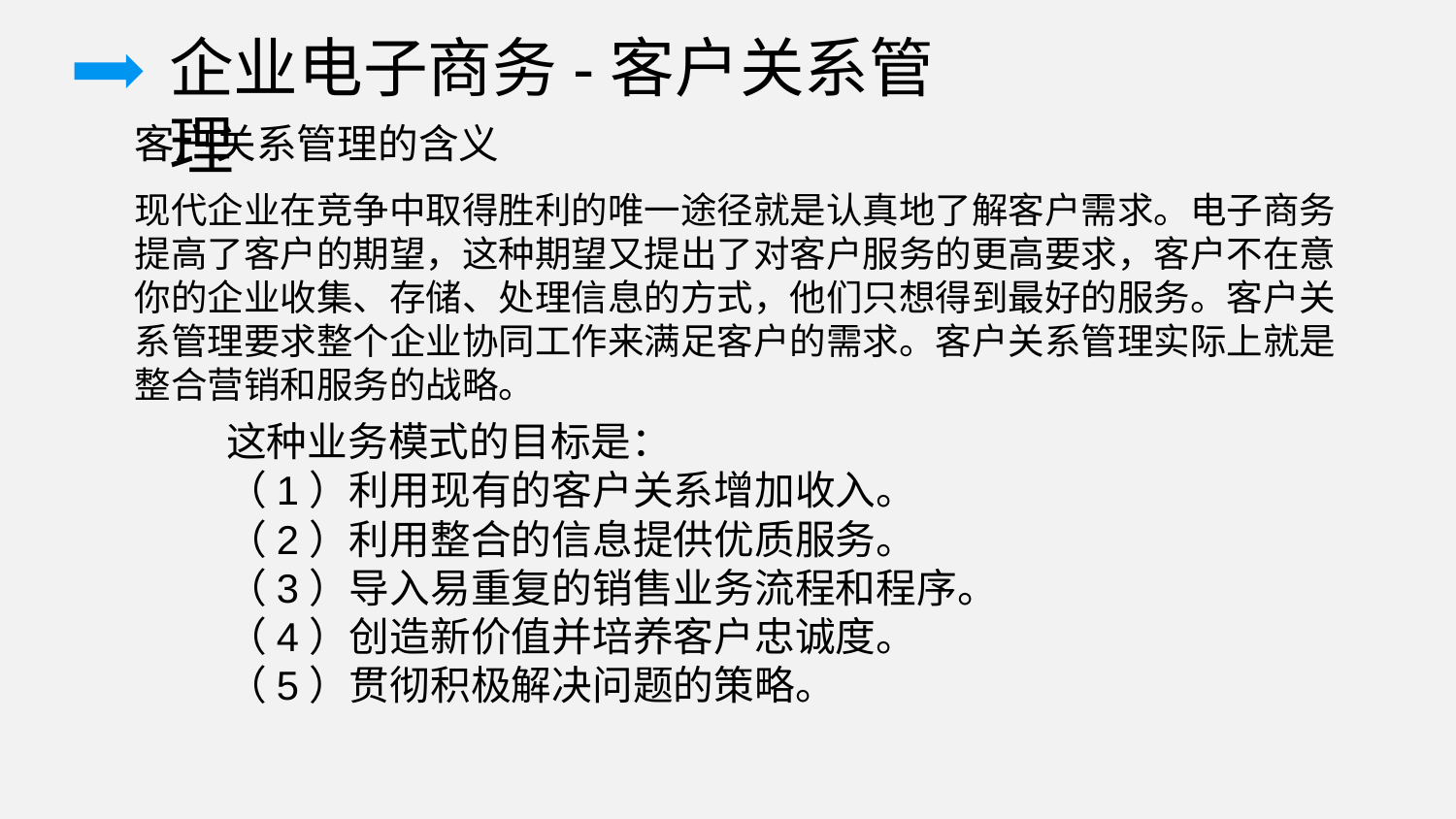

企业电子商务-客户关系管理
客户关系管理的含义

现代企业在竞争中取得胜利的唯一途径就是认真地了解客户需求。电子商务提高了客户的期望，这种期望又提出了对客户服务的更高要求，客户不在意你的企业收集、存储、处理信息的方式，他们只想得到最好的服务。客户关系管理要求整个企业协同工作来满足客户的需求。客户关系管理实际上就是整合营销和服务的战略。
这种业务模式的目标是：
（1）利用现有的客户关系增加收入。
（2）利用整合的信息提供优质服务。
（3）导入易重复的销售业务流程和程序。
（4）创造新价值并培养客户忠诚度。
（5）贯彻积极解决问题的策略。